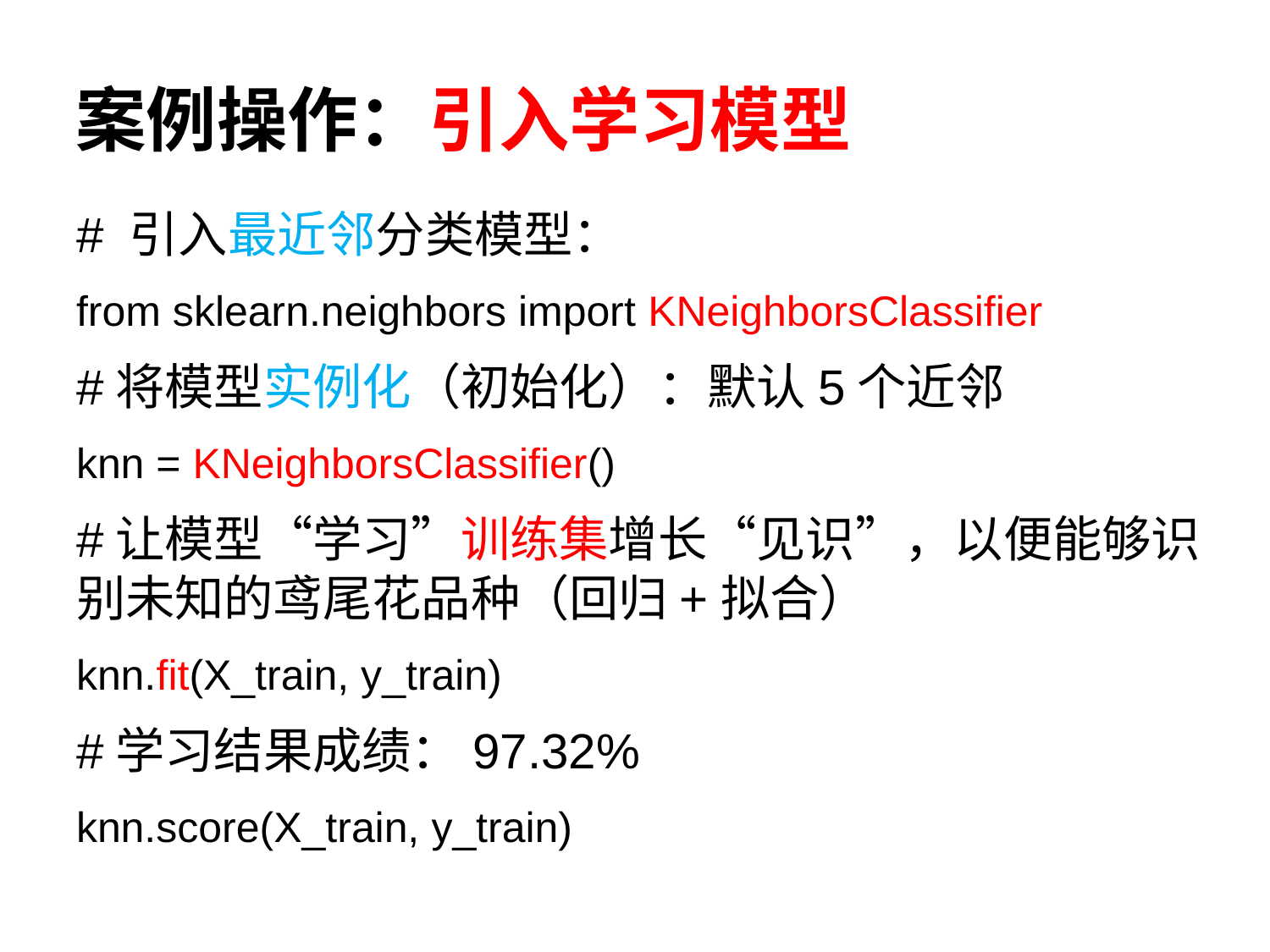

# 案例操作：引入学习模型
# 引入最近邻分类模型：
from sklearn.neighbors import KNeighborsClassifier
#将模型实例化（初始化）：默认5个近邻
knn = KNeighborsClassifier()
#让模型“学习”训练集增长“见识”，以便能够识别未知的鸢尾花品种（回归+拟合）
knn.fit(X_train, y_train)
#学习结果成绩：97.32%
knn.score(X_train, y_train)